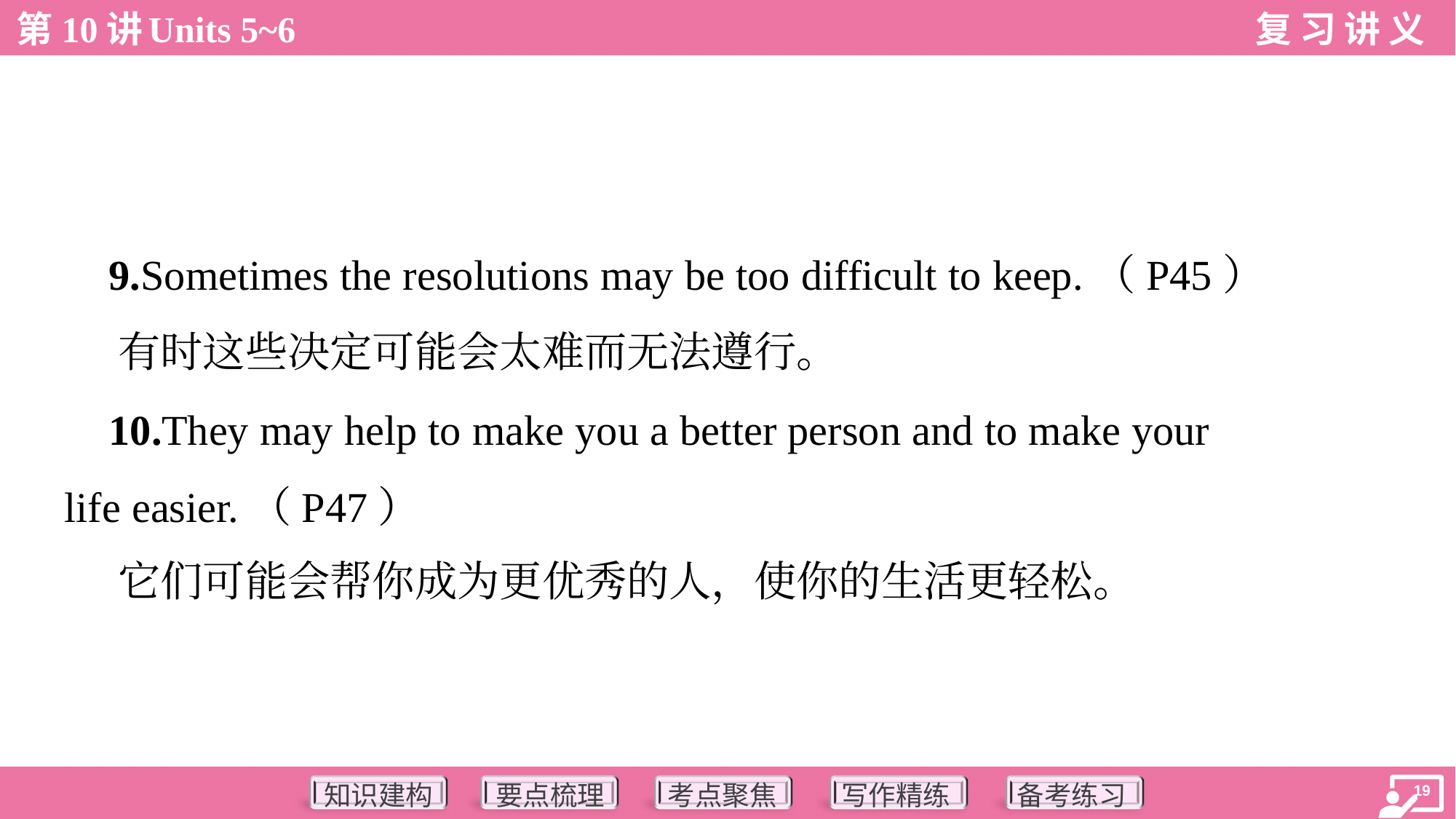

9.Sometimes the resolutions may be too difficult to keep.（P45）
    有时这些决定可能会太难而无法遵行。
    10.They may help to make you a better person and to make your
life easier.（P47）
    它们可能会帮你成为更优秀的人，使你的生活更轻松。